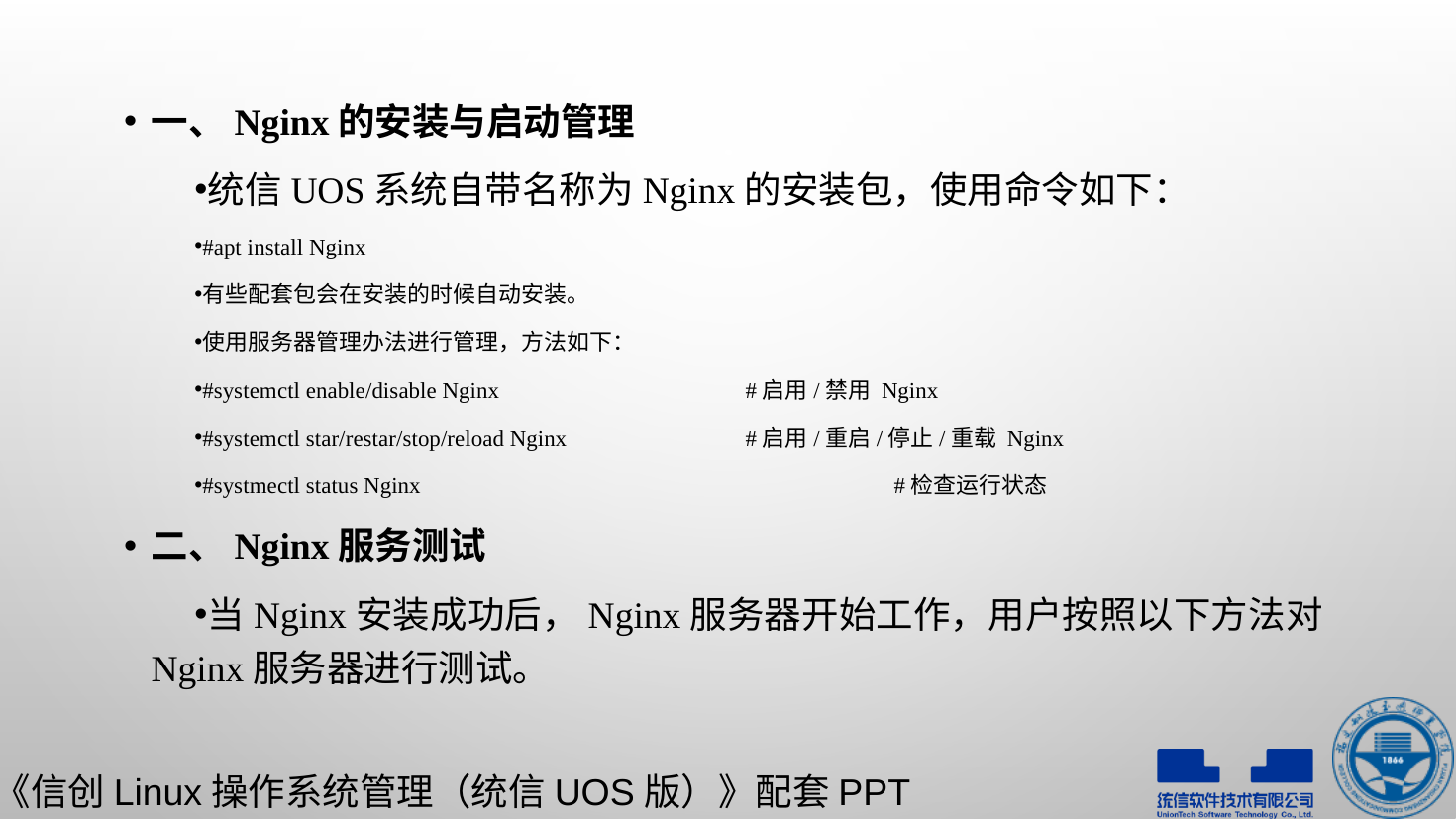

一、Nginx的安装与启动管理
统信UOS系统自带名称为Nginx的安装包，使用命令如下：
#apt install Nginx
有些配套包会在安装的时候自动安装。
使用服务器管理办法进行管理，方法如下：
#systemctl enable/disable Nginx		#启用/禁用 Nginx
#systemctl star/restar/stop/reload Nginx		#启用/重启/停止/重载 Nginx
#systmectl status Nginx				#检查运行状态
二、Nginx服务测试
当Nginx安装成功后，Nginx服务器开始工作，用户按照以下方法对Nginx服务器进行测试。